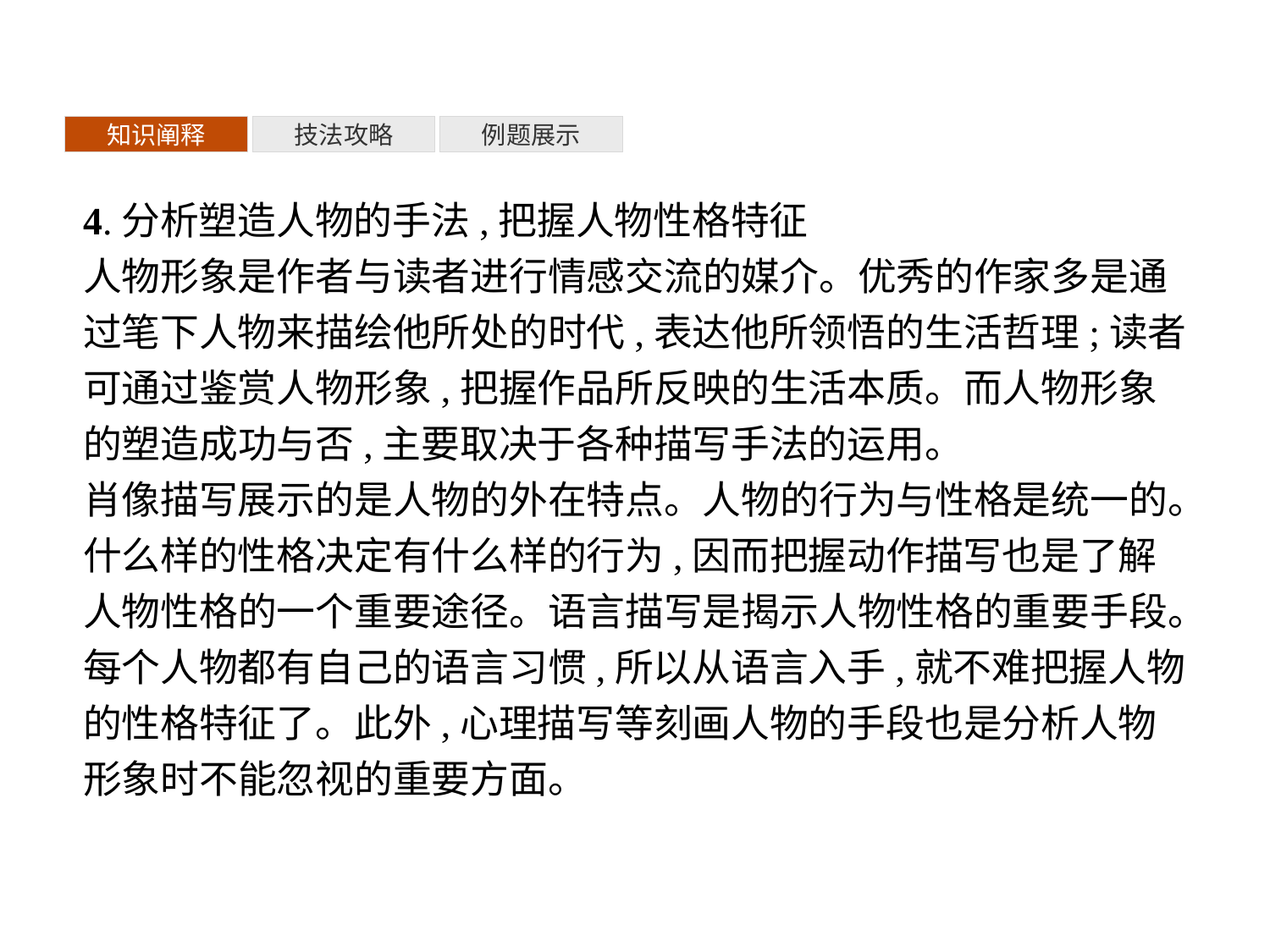

知识阐释
技法攻略
例题展示
4.分析塑造人物的手法,把握人物性格特征
人物形象是作者与读者进行情感交流的媒介。优秀的作家多是通过笔下人物来描绘他所处的时代,表达他所领悟的生活哲理;读者可通过鉴赏人物形象,把握作品所反映的生活本质。而人物形象的塑造成功与否,主要取决于各种描写手法的运用。
肖像描写展示的是人物的外在特点。人物的行为与性格是统一的。什么样的性格决定有什么样的行为,因而把握动作描写也是了解人物性格的一个重要途径。语言描写是揭示人物性格的重要手段。每个人物都有自己的语言习惯,所以从语言入手,就不难把握人物的性格特征了。此外,心理描写等刻画人物的手段也是分析人物形象时不能忽视的重要方面。